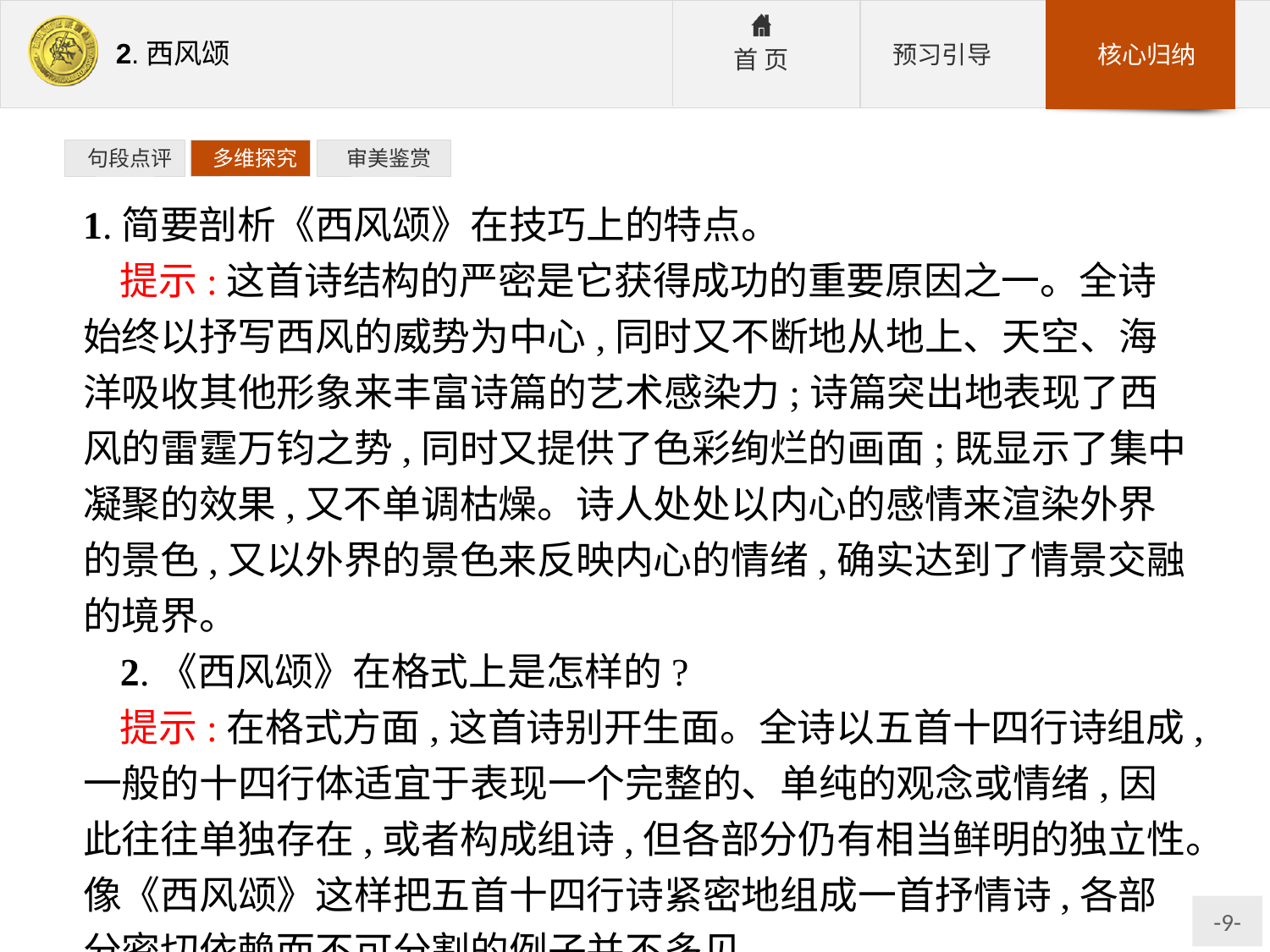

句段点评
 多维探究
 审美鉴赏
1.简要剖析《西风颂》在技巧上的特点。
提示:这首诗结构的严密是它获得成功的重要原因之一。全诗始终以抒写西风的威势为中心,同时又不断地从地上、天空、海洋吸收其他形象来丰富诗篇的艺术感染力;诗篇突出地表现了西风的雷霆万钧之势,同时又提供了色彩绚烂的画面;既显示了集中凝聚的效果,又不单调枯燥。诗人处处以内心的感情来渲染外界的景色,又以外界的景色来反映内心的情绪,确实达到了情景交融的境界。
2.《西风颂》在格式上是怎样的?
提示:在格式方面,这首诗别开生面。全诗以五首十四行诗组成,一般的十四行体适宜于表现一个完整的、单纯的观念或情绪,因此往往单独存在,或者构成组诗,但各部分仍有相当鲜明的独立性。像《西风颂》这样把五首十四行诗紧密地组成一首抒情诗,各部分密切依赖而不可分割的例子并不多见。